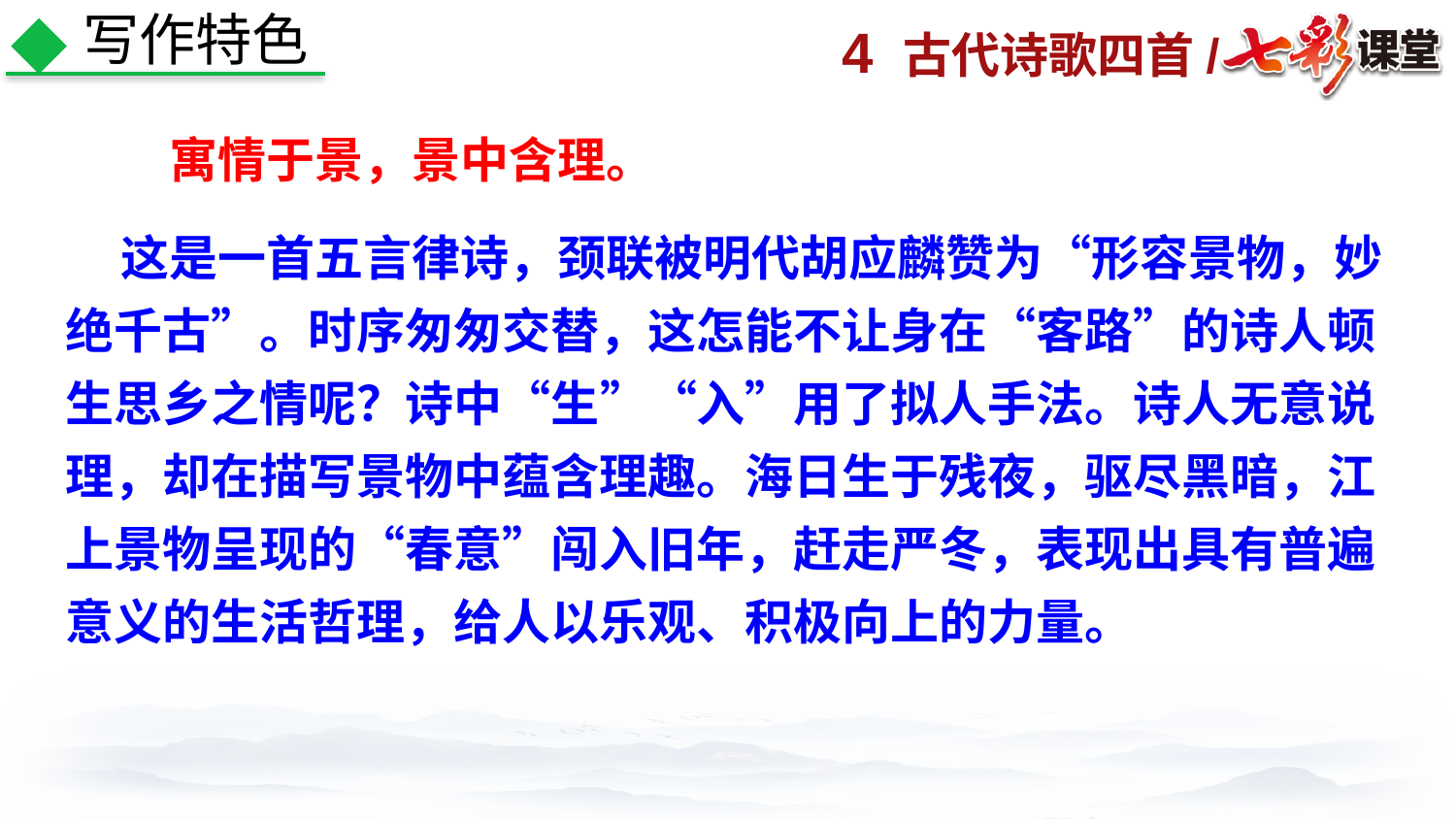

写作特色

寓情于景，景中含理。
    这是一首五言律诗，颈联被明代胡应麟赞为“形容景物，妙绝千古”。时序匆匆交替，这怎能不让身在“客路”的诗人顿生思乡之情呢？诗中“生”“入”用了拟人手法。诗人无意说理，却在描写景物中蕴含理趣。海日生于残夜，驱尽黑暗，江上景物呈现的“春意”闯入旧年，赶走严冬，表现出具有普遍意义的生活哲理，给人以乐观、积极向上的力量。